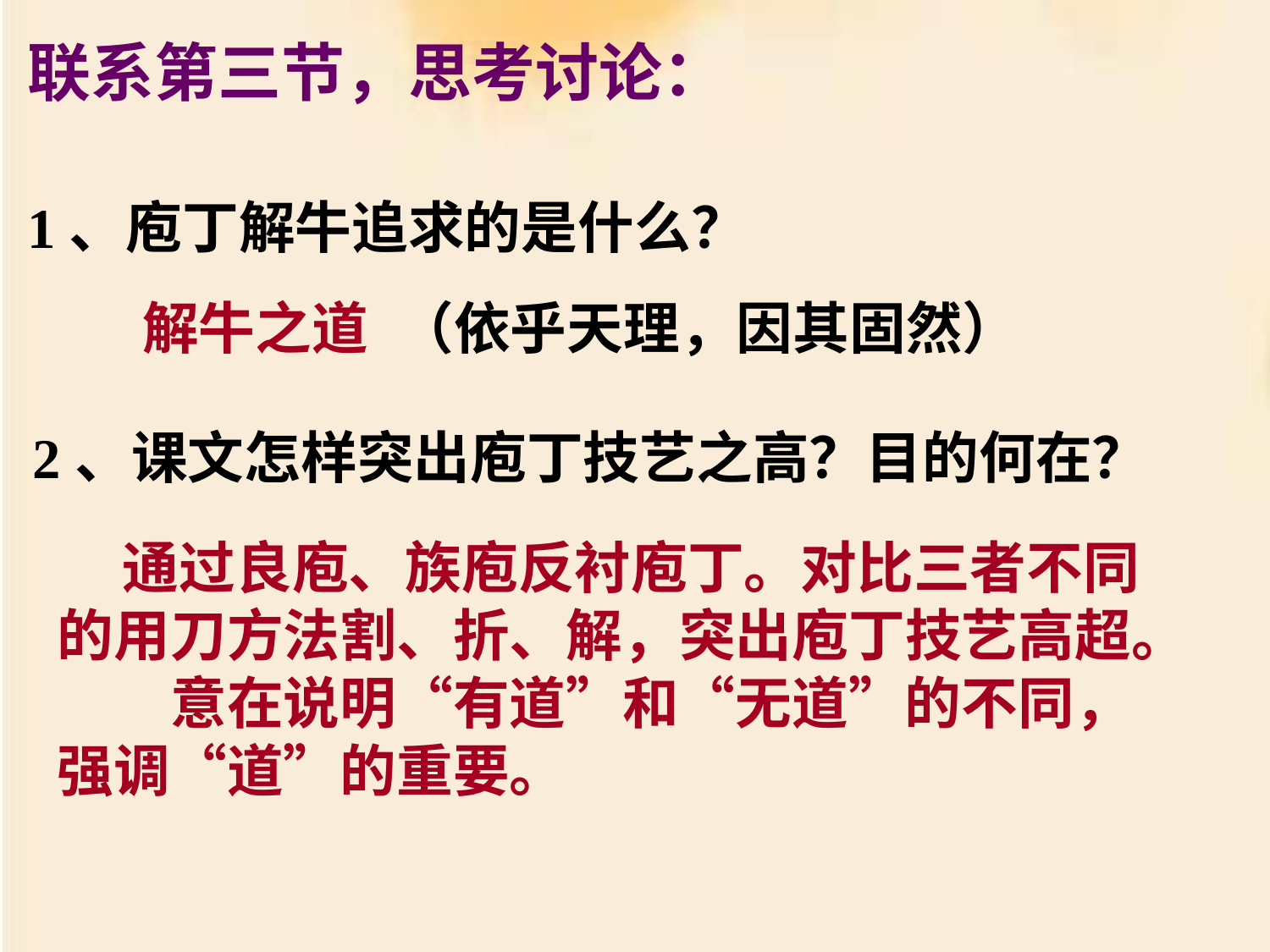

联系第三节，思考讨论：
1、庖丁解牛追求的是什么？
解牛之道
（依乎天理，因其固然）
2、课文怎样突出庖丁技艺之高？目的何在？
    通过良庖、族庖反衬庖丁。对比三者不同的用刀方法割、折、解，突出庖丁技艺高超。
　　意在说明“有道”和“无道”的不同，强调“道”的重要。